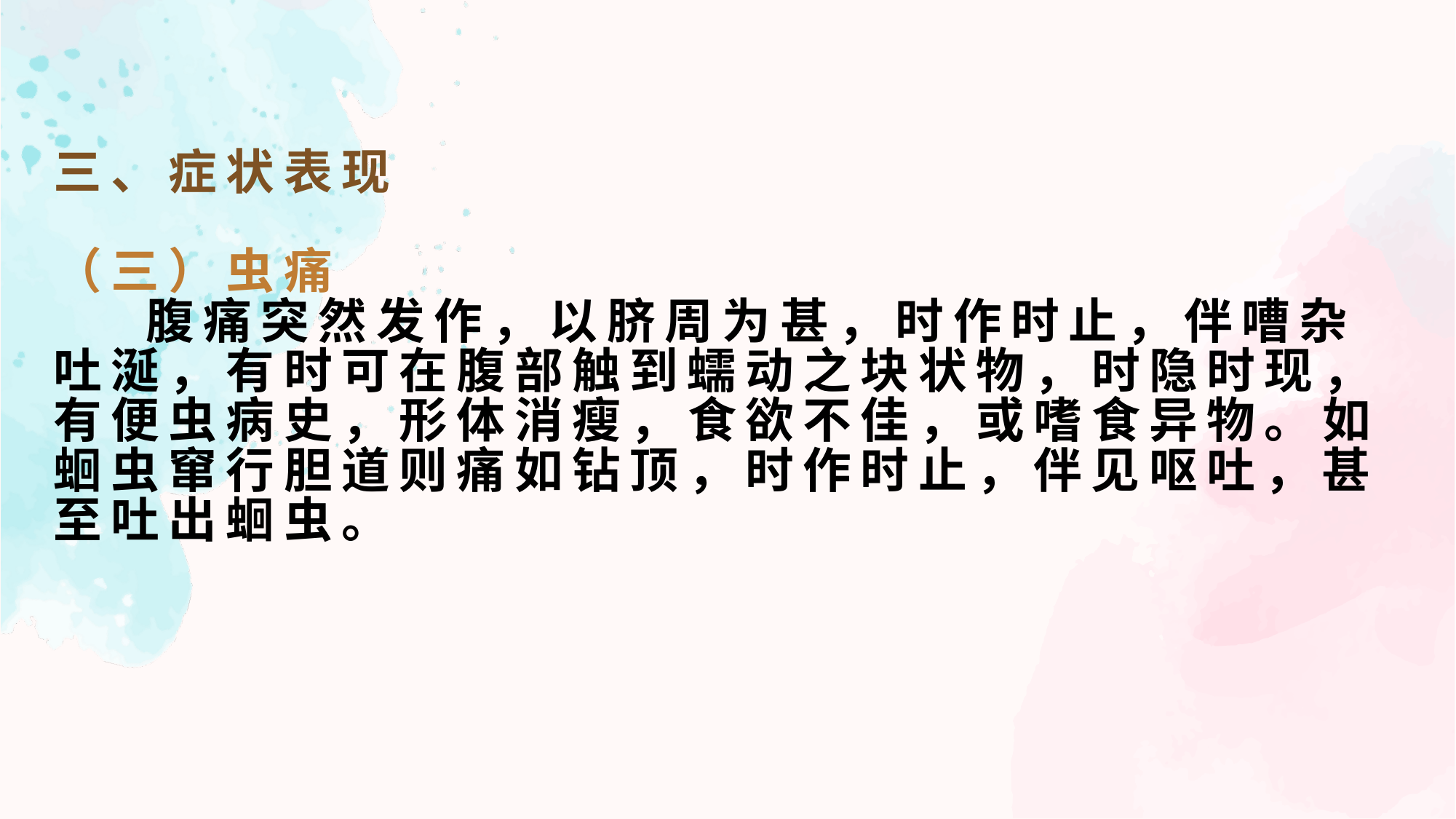

三、症状表现

（三）虫痛
    腹痛突然发作，以脐周为甚，时作时止，伴嘈杂吐涎，有时可在腹部触到蠕动之块状物，时隐时现，有便虫病史，形体消瘦，食欲不佳，或嗜食异物。如蛔虫窜行胆道则痛如钻顶，时作时止，伴见呕吐，甚至吐出蛔虫。